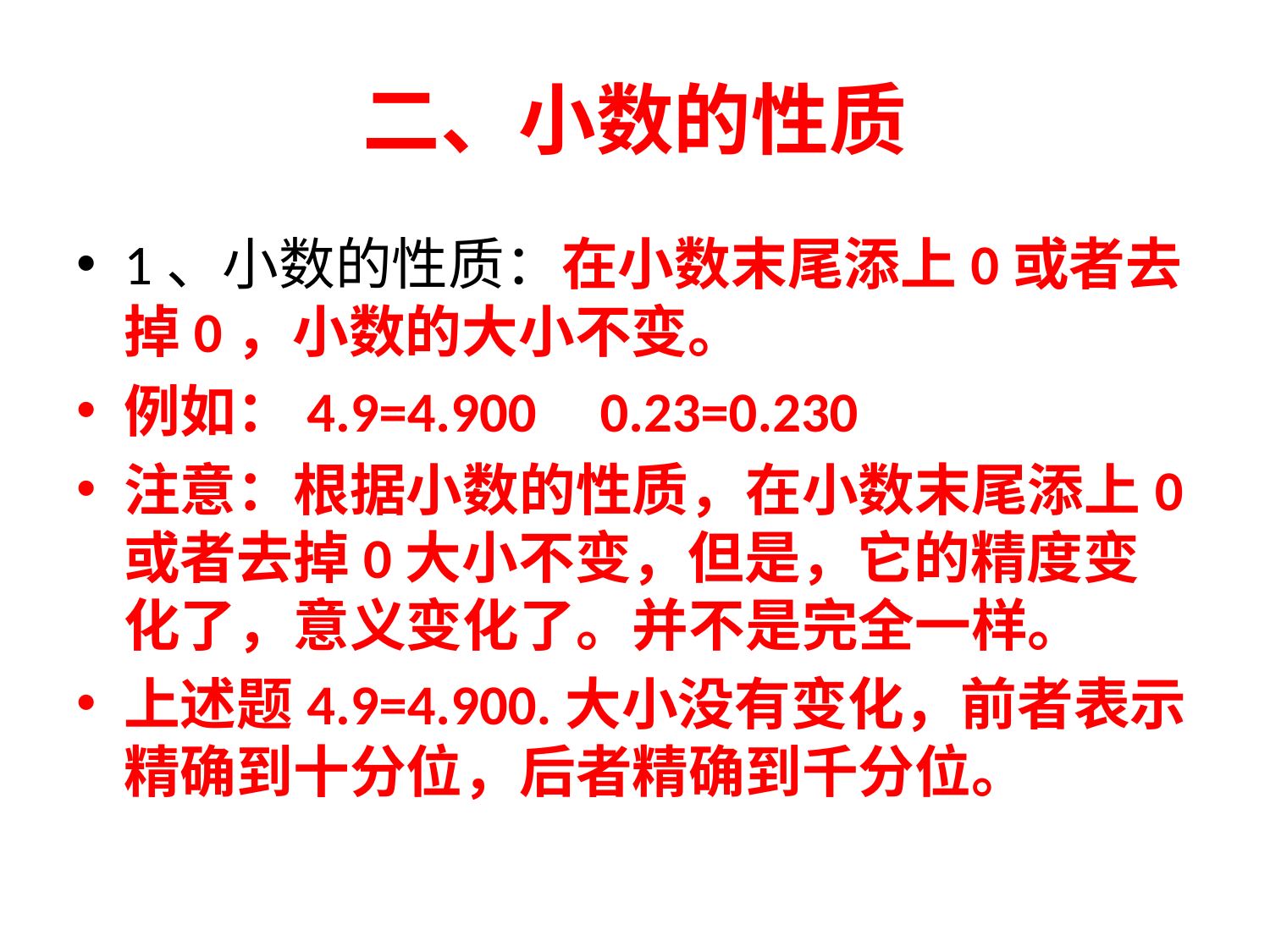

# 二、小数的性质
1、小数的性质：在小数末尾添上0或者去掉0，小数的大小不变。
例如：4.9=4.900     0.23=0.230
注意：根据小数的性质，在小数末尾添上0或者去掉0大小不变，但是，它的精度变化了，意义变化了。并不是完全一样。
上述题4.9=4.900.大小没有变化，前者表示精确到十分位，后者精确到千分位。